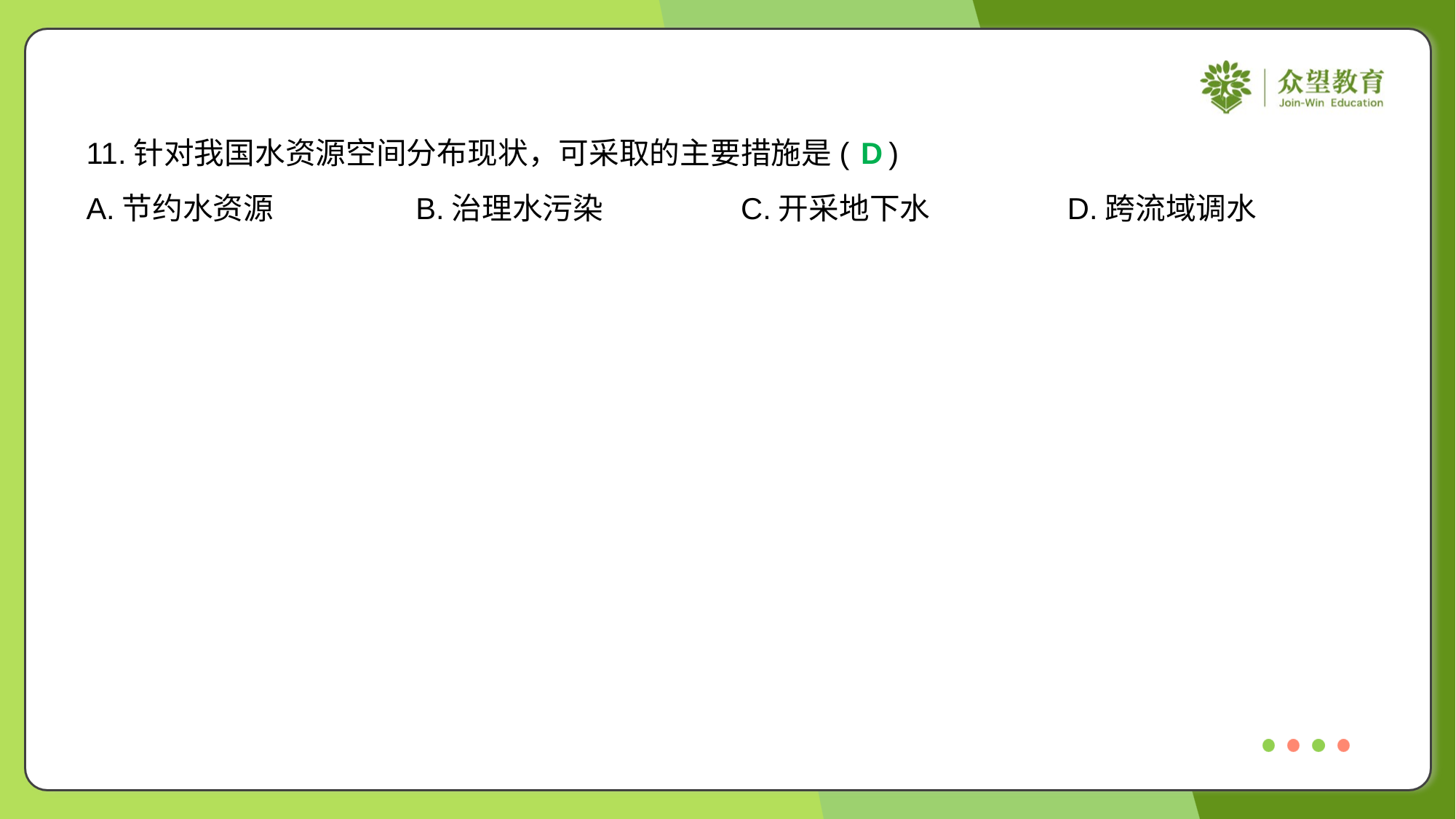

11.针对我国水资源空间分布现状，可采取的主要措施是(     )
D
A.节约水资源	B.治理水污染	C.开采地下水	D.跨流域调水